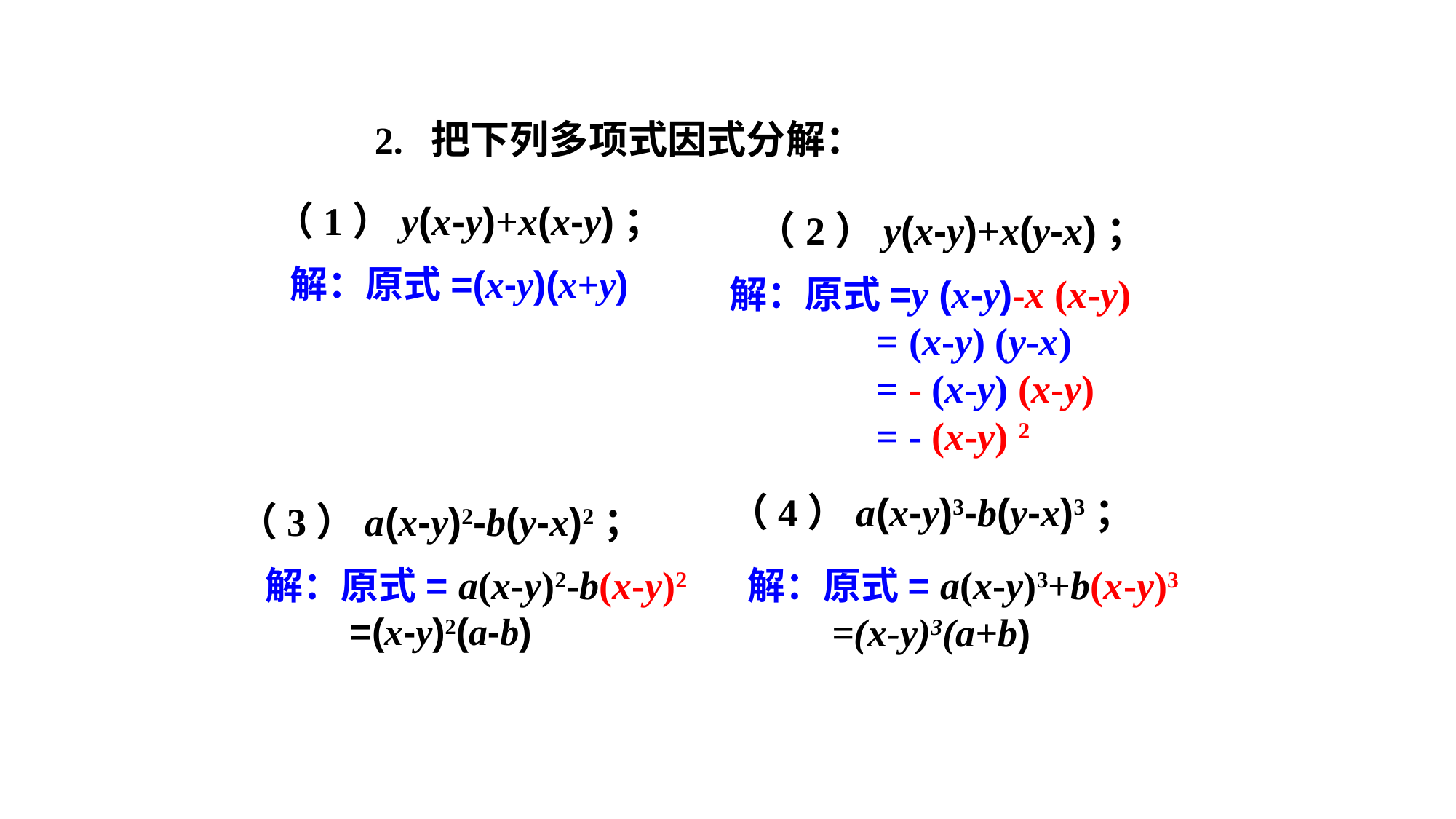

2.  把下列多项式因式分解：
（1）y(x-y)+x(x-y)；
（2）y(x-y)+x(y-x)；
解：原式=(x-y)(x+y)
解：原式=y (x-y)-x (x-y)
               = (x-y) (y-x)
               = - (x-y) (x-y)
               = - (x-y) 2

（4）a(x-y)3-b(y-x)3；
（3）a(x-y)2-b(y-x)2；
解：原式= a(x-y)2-b(x-y)2
        =(x-y)2(a-b)
解：原式= a(x-y)3+b(x-y)3
        =(x-y)3(a+b)